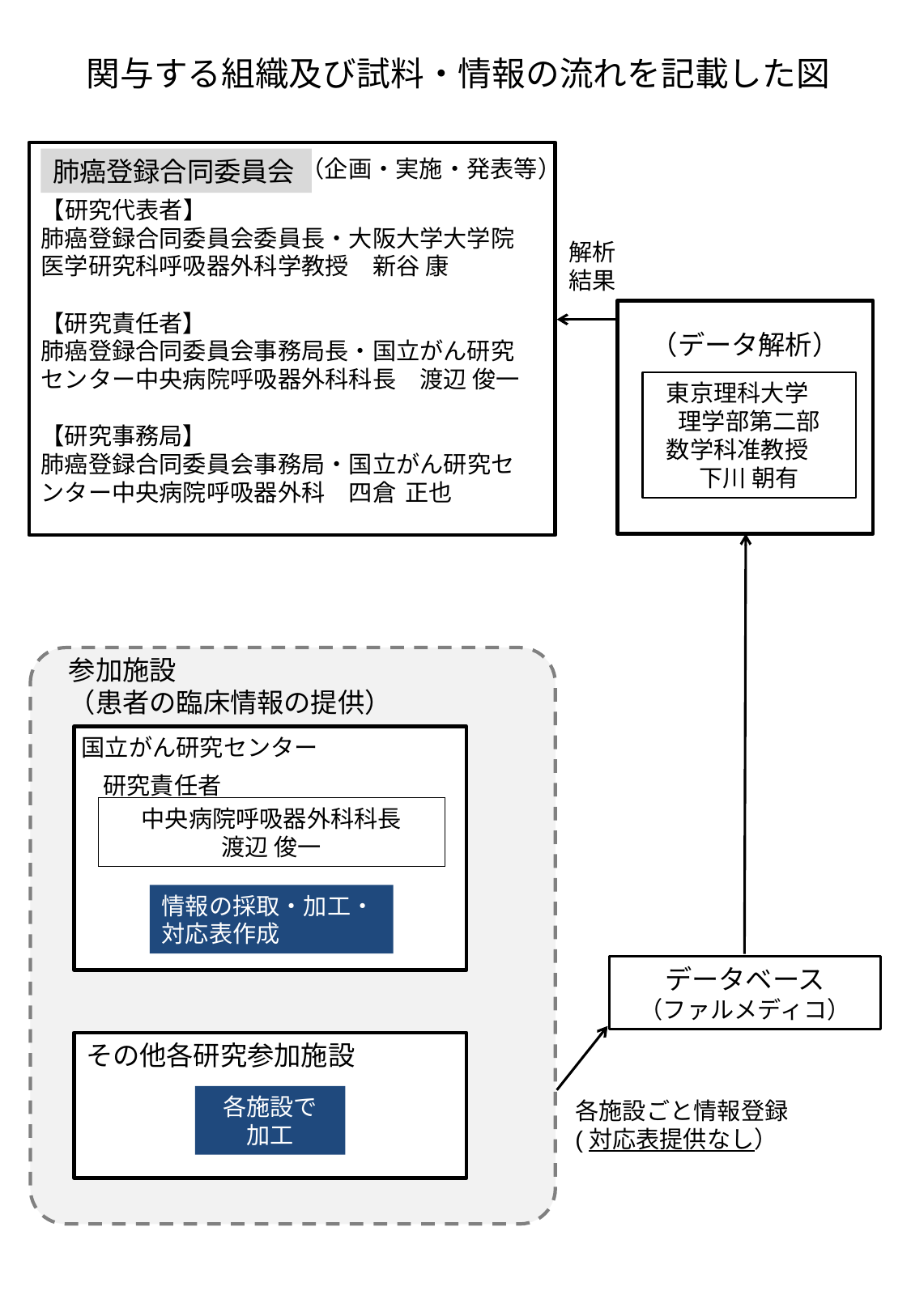

関与する組織及び試料・情報の流れを記載した図

（企画・実施・発表等）
肺癌登録合同委員会
【研究代表者】
肺癌登録合同委員会委員長・大阪大学大学院医学研究科呼吸器外科学教授　新谷 康

【研究責任者】
肺癌登録合同委員会事務局長・国立がん研究センター中央病院呼吸器外科科長　渡辺 俊一

【研究事務局】
肺癌登録合同委員会事務局・国立がん研究センター中央病院呼吸器外科　四倉	正也
解析結果

（データ解析）
東京理科大学
理学部第二部
数学科准教授
下川 朝有

参加施設
（患者の臨床情報の提供）
国立がん研究センター

研究責任者
中央病院呼吸器外科科長
渡辺 俊一
情報の採取・加工・対応表作成
データベース
（ファルメディコ）
その他各研究参加施設

各施設で
加工
各施設ごと情報登録
(対応表提供なし）